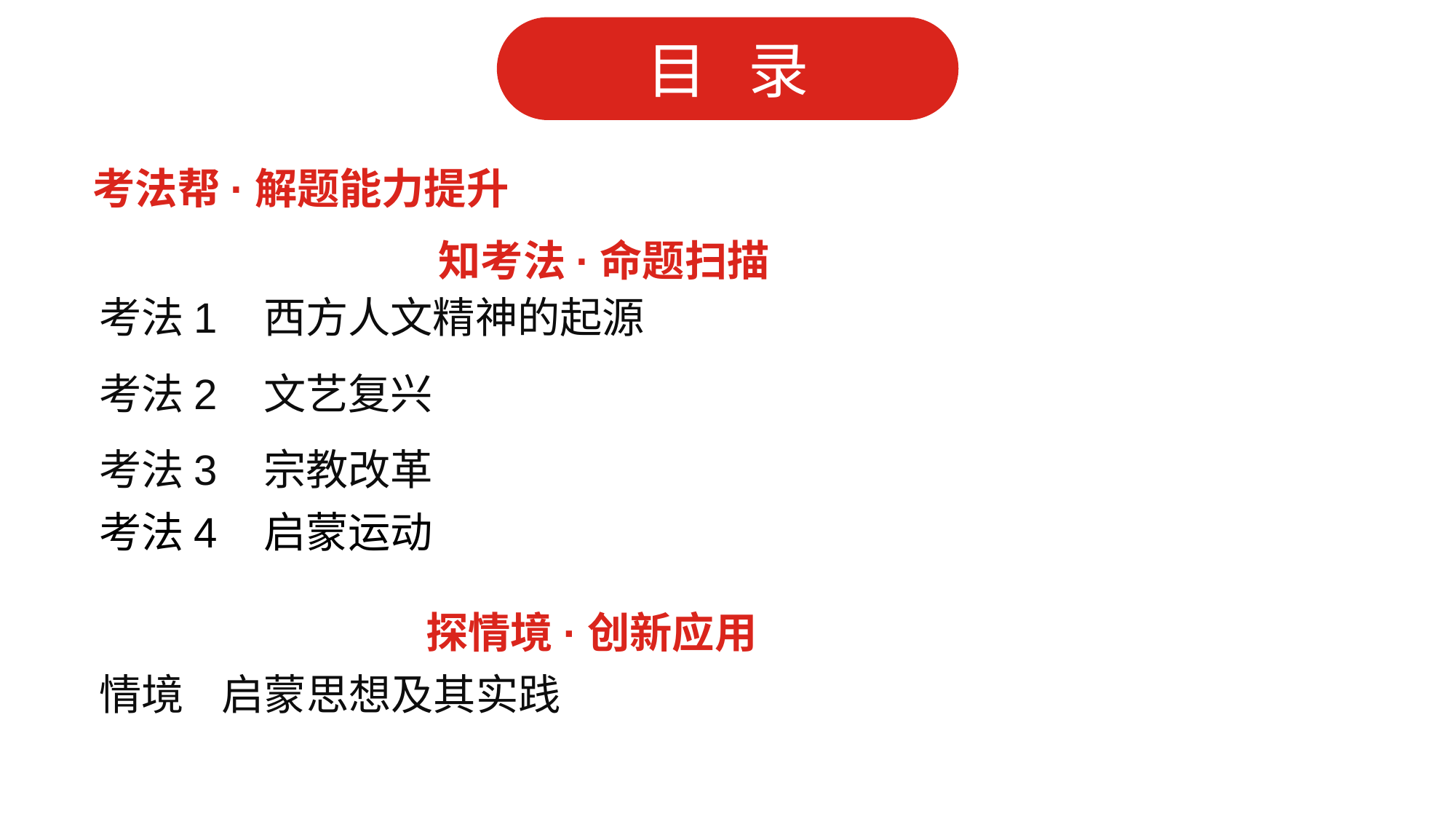

考法帮·解题能力提升
知考法·命题扫描

考法1   西方人文精神的起源
考法2   文艺复兴
考法3   宗教改革

考法4   启蒙运动

情境    启蒙思想及其实践

探情境·创新应用